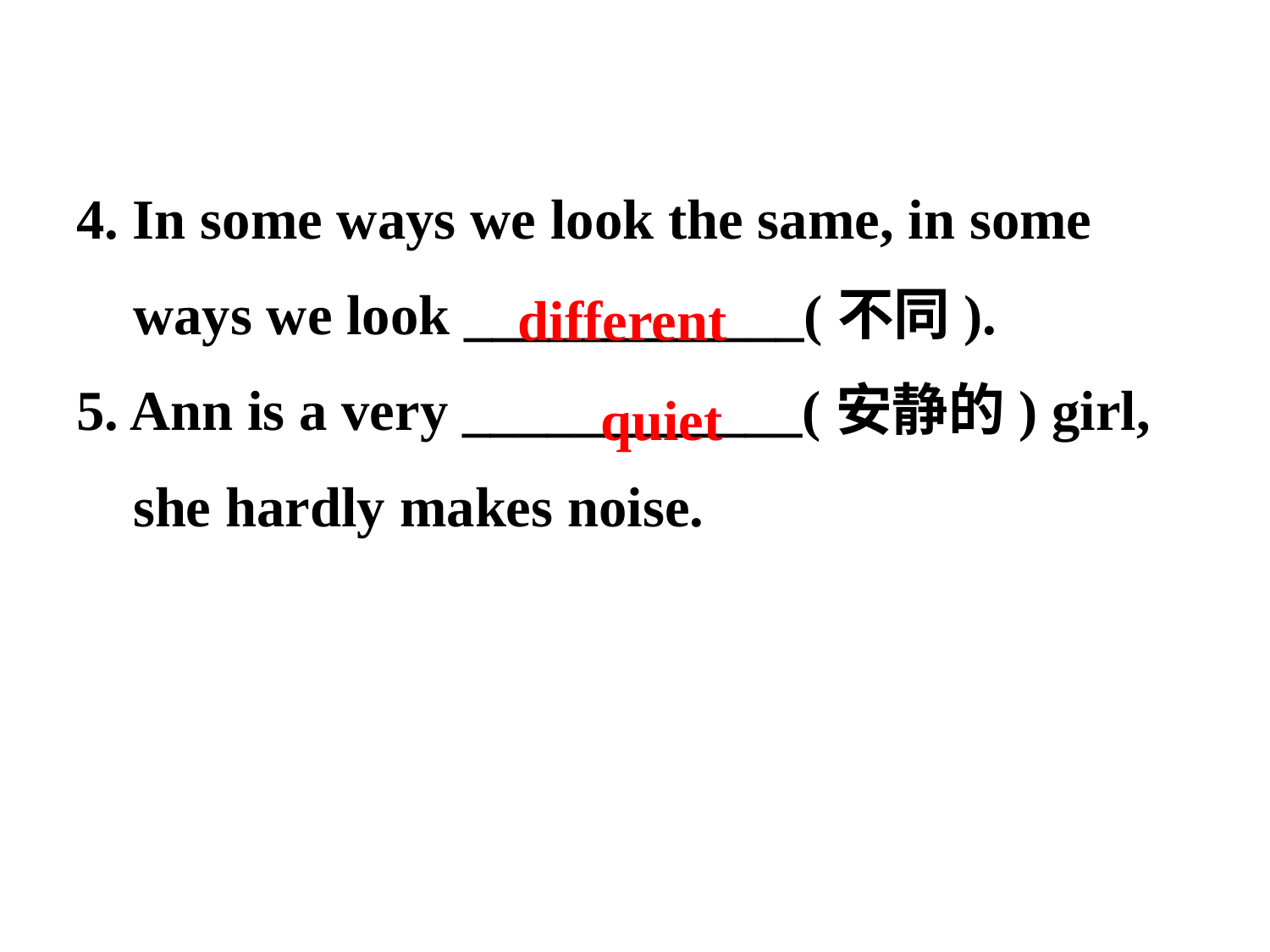

4. In some ways we look the same, in some
    ways we look ____________(不同).
5. Ann is a very ____________(安静的) girl,
    she hardly makes noise.

different
quiet